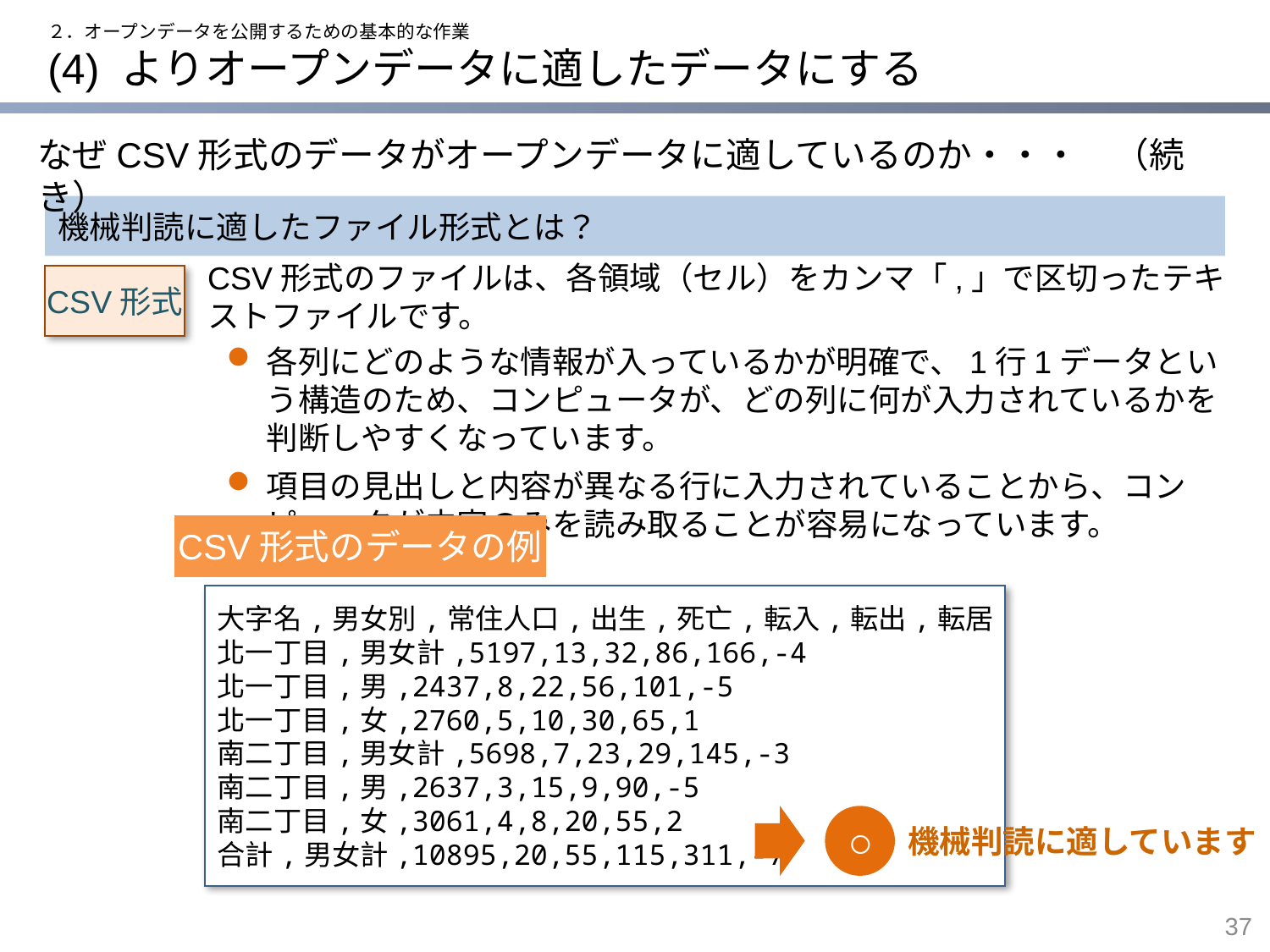

２．オープンデータを公開するための基本的な作業
# (4) よりオープンデータに適したデータにする
なぜCSV形式のデータがオープンデータに適しているのか・・・　（続き）
機械判読に適したファイル形式とは？
CSV形式
CSV形式のファイルは、各領域（セル）をカンマ「,」で区切ったテキストファイルです。
各列にどのような情報が入っているかが明確で、1行1データという構造のため、コンピュータが、どの列に何が入力されているかを判断しやすくなっています。
項目の見出しと内容が異なる行に入力されていることから、コンピュータが内容のみを読み取ることが容易になっています。
CSV形式のデータの例
大字名,男女別,常住人口,出生,死亡,転入,転出,転居
北一丁目,男女計,5197,13,32,86,166,-4
北一丁目,男,2437,8,22,56,101,-5
北一丁目,女,2760,5,10,30,65,1
南二丁目,男女計,5698,7,23,29,145,-3
南二丁目,男,2637,3,15,9,90,-5
南二丁目,女,3061,4,8,20,55,2
合計,男女計,10895,20,55,115,311,-7

○
機械判読に適しています
37